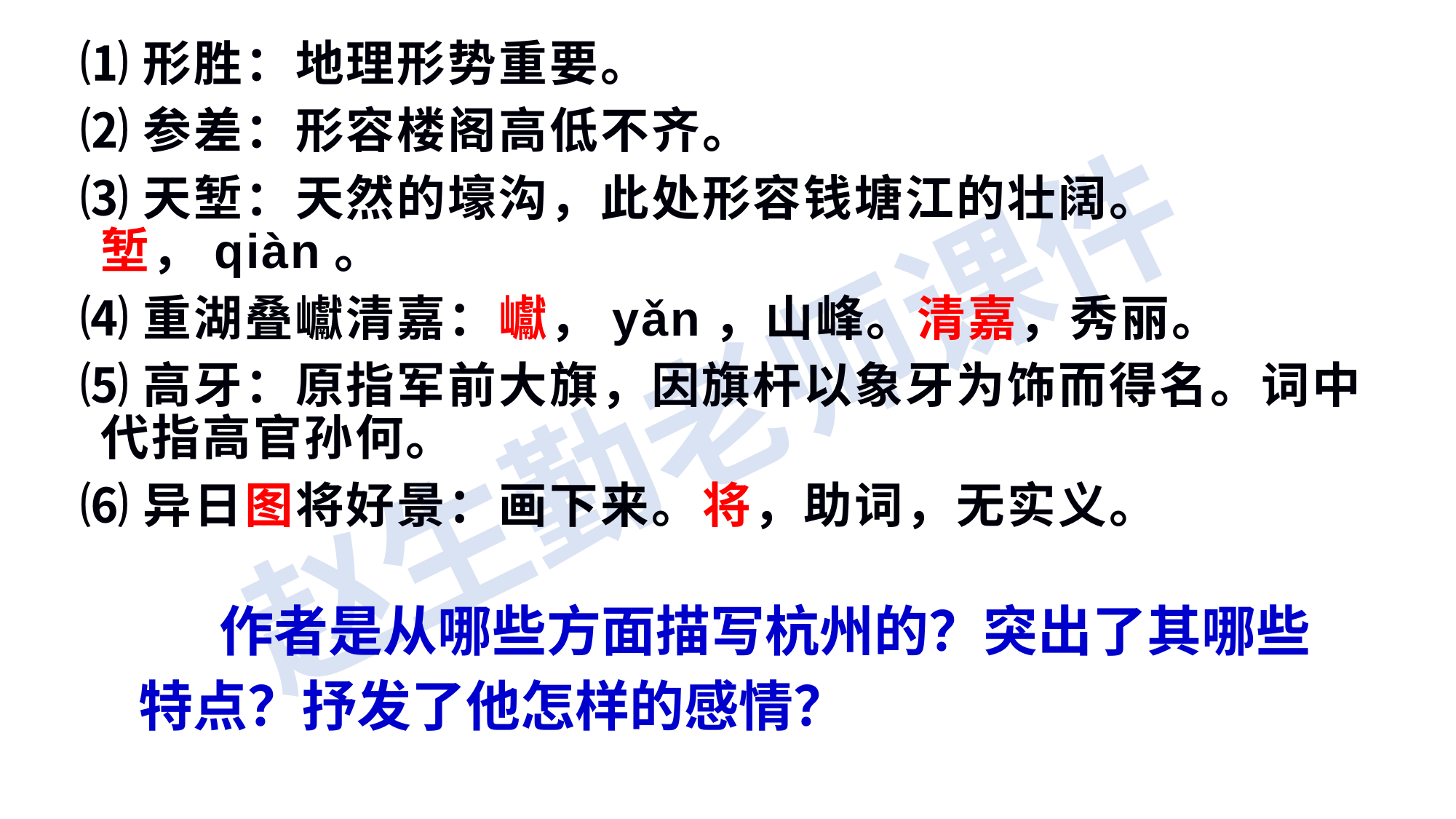

⑴形胜：地理形势重要。
⑵参差：形容楼阁高低不齐。
⑶天堑：天然的壕沟，此处形容钱塘江的壮阔。堑，qiàn。
⑷重湖叠巘清嘉：巘，yǎn，山峰。清嘉，秀丽。
⑸高牙：原指军前大旗，因旗杆以象牙为饰而得名。词中代指高官孙何。
⑹异日图将好景：画下来。将，助词，无实义。

       作者是从哪些方面描写杭州的？突出了其哪些特点？抒发了他怎样的感情？